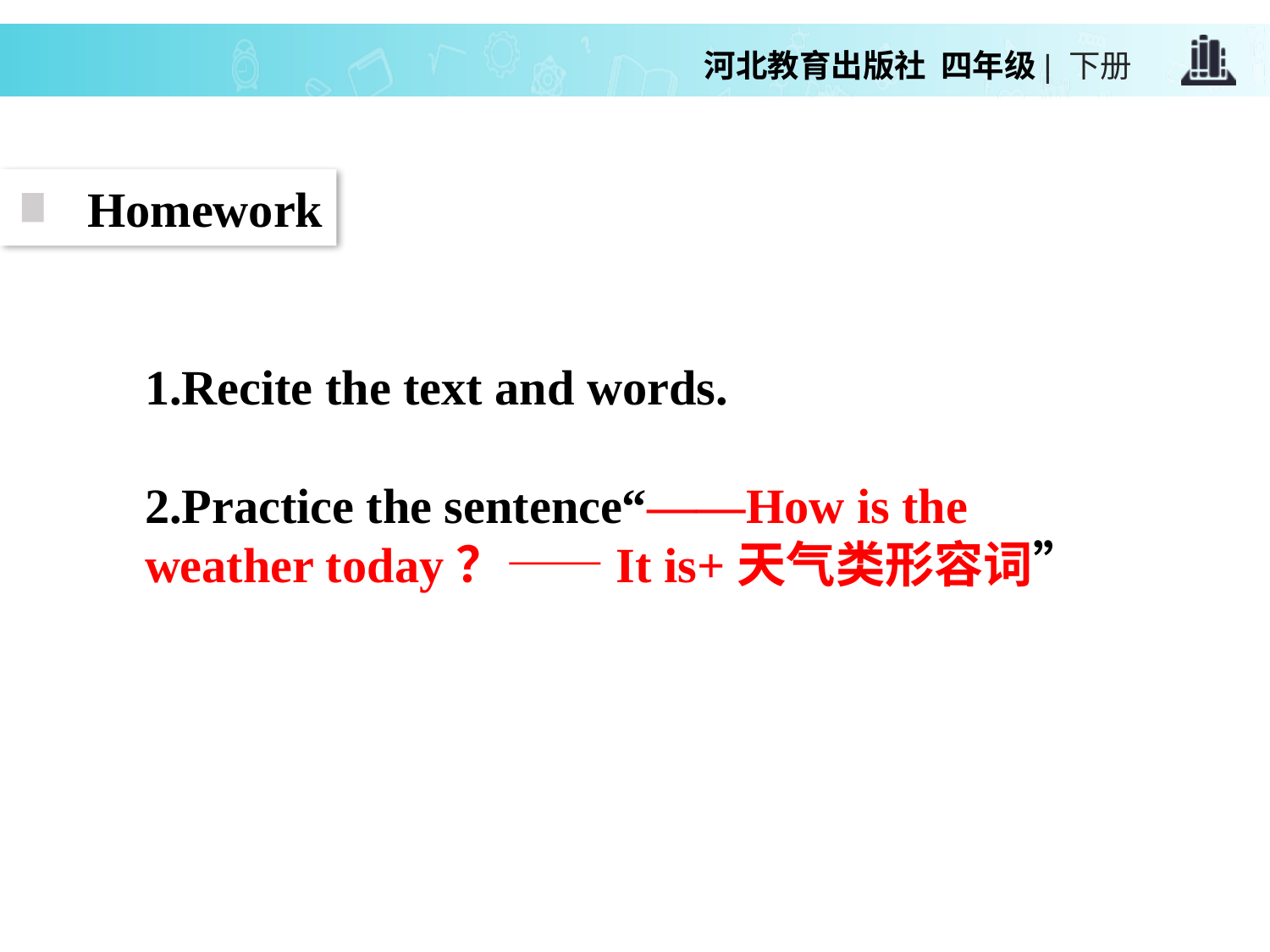

Homework

1.Recite the text and words.

2.Practice the sentence“——How is the weather today？——It is+天气类形容词”